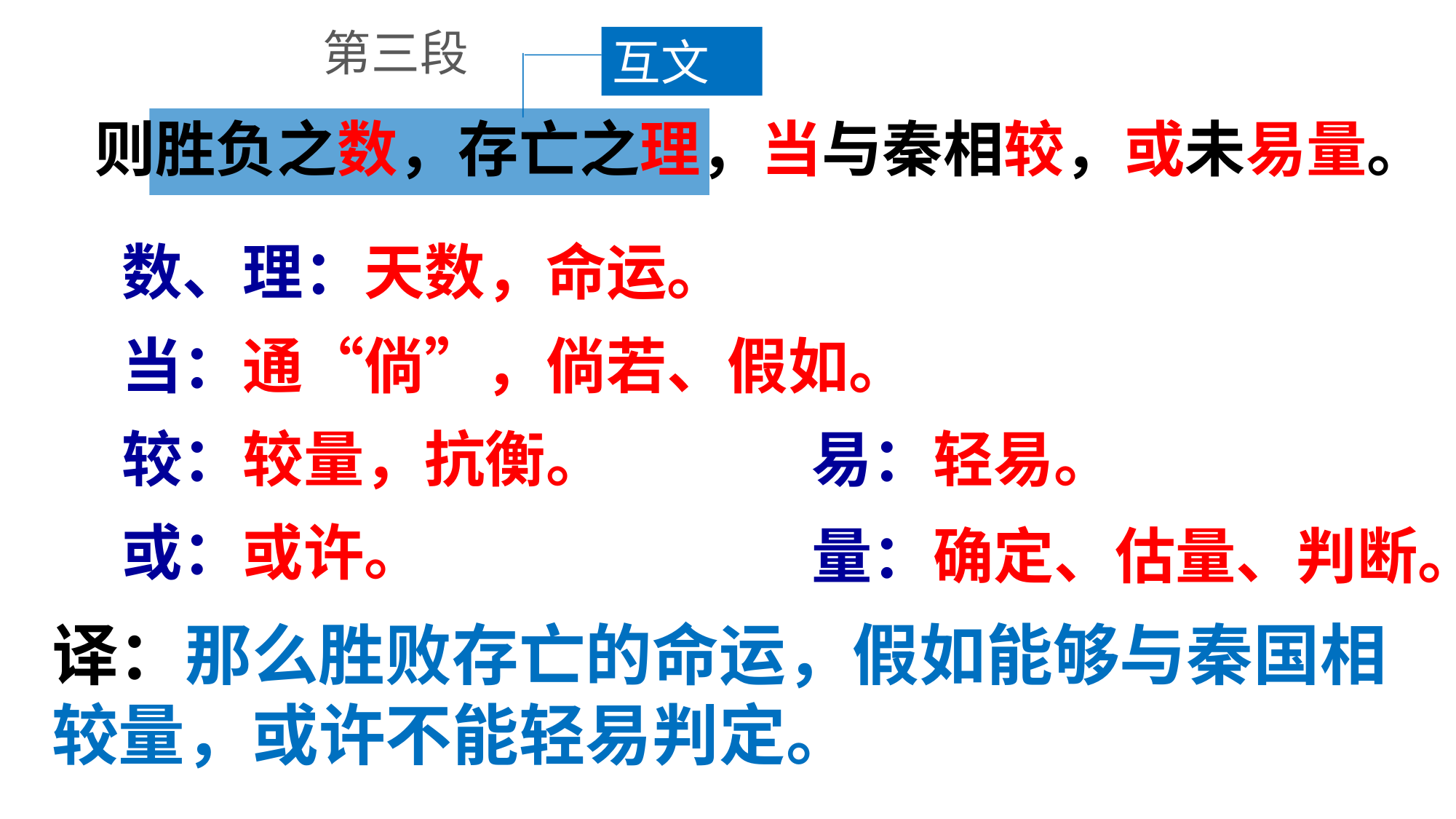

第三段
互文

则胜负之数，存亡之理，当与秦相较，或未易量。
数、理：天数，命运。
当：通“倘”，倘若、假如。
较：较量，抗衡。
易：轻易。
或：或许。
量：确定、估量、判断。
译：那么胜败存亡的命运，假如能够与秦国相较量，或许不能轻易判定。